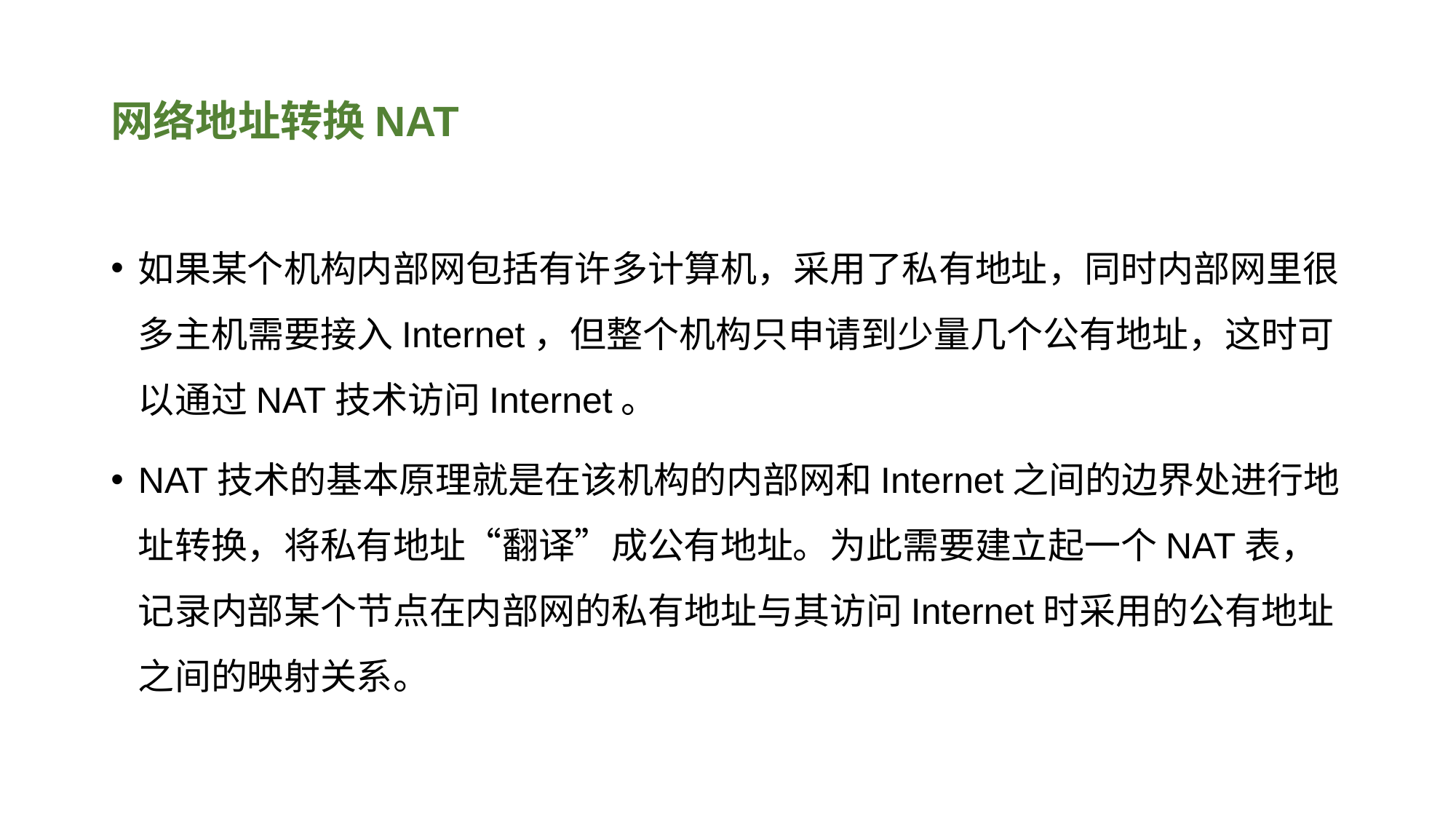

# 网络地址转换NAT
如果某个机构内部网包括有许多计算机，采用了私有地址，同时内部网里很多主机需要接入Internet，但整个机构只申请到少量几个公有地址，这时可以通过NAT技术访问Internet。
NAT技术的基本原理就是在该机构的内部网和Internet之间的边界处进行地址转换，将私有地址“翻译”成公有地址。为此需要建立起一个NAT表，记录内部某个节点在内部网的私有地址与其访问Internet时采用的公有地址之间的映射关系。